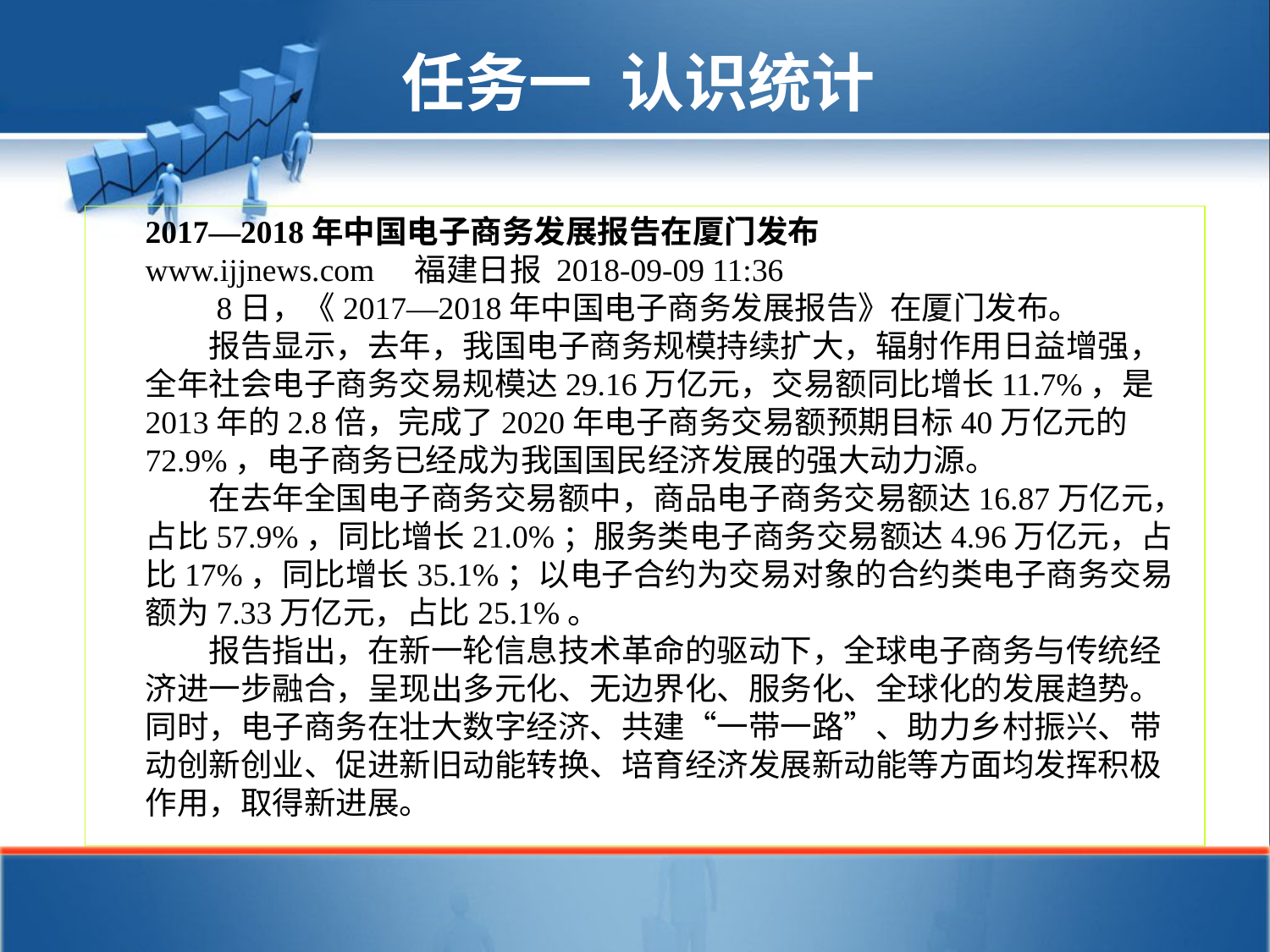

任务一  认识统计
2017—2018年中国电子商务发展报告在厦门发布
www.ijjnews.com    福建日报 2018-09-09 11:36
　　8日，《2017—2018年中国电子商务发展报告》在厦门发布。
　　报告显示，去年，我国电子商务规模持续扩大，辐射作用日益增强，全年社会电子商务交易规模达29.16万亿元，交易额同比增长11.7%，是2013年的2.8倍，完成了2020年电子商务交易额预期目标40万亿元的72.9%，电子商务已经成为我国国民经济发展的强大动力源。
　　在去年全国电子商务交易额中，商品电子商务交易额达16.87万亿元，占比57.9%，同比增长21.0%；服务类电子商务交易额达4.96万亿元，占比17%，同比增长35.1%；以电子合约为交易对象的合约类电子商务交易额为7.33万亿元，占比25.1%。
　　报告指出，在新一轮信息技术革命的驱动下，全球电子商务与传统经济进一步融合，呈现出多元化、无边界化、服务化、全球化的发展趋势。同时，电子商务在壮大数字经济、共建“一带一路”、助力乡村振兴、带动创新创业、促进新旧动能转换、培育经济发展新动能等方面均发挥积极作用，取得新进展。